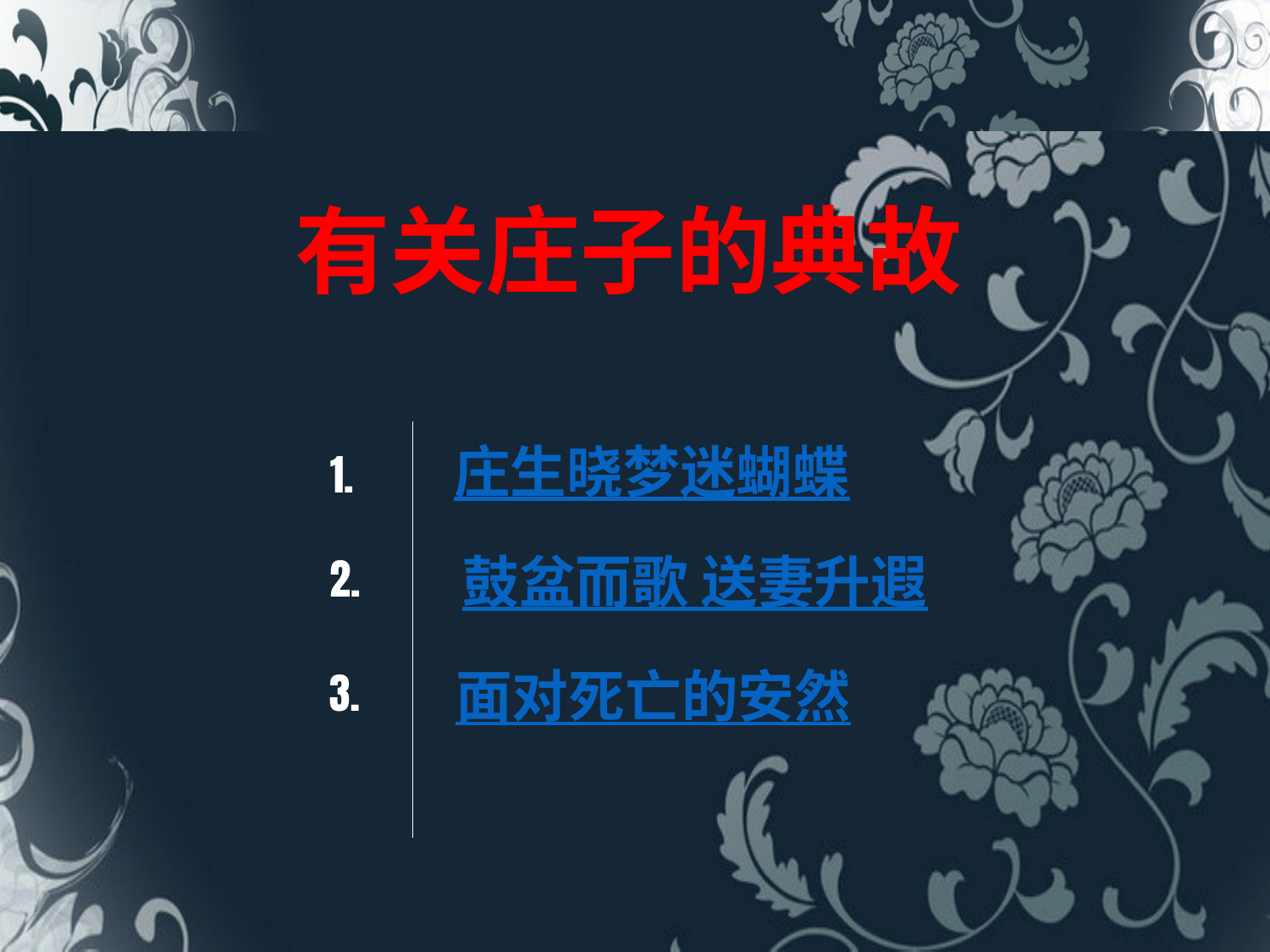

有关庄子的典故
庄生晓梦迷蝴蝶
  1.
鼓盆而歌 送妻升遐
  2.
面对死亡的安然
  3.